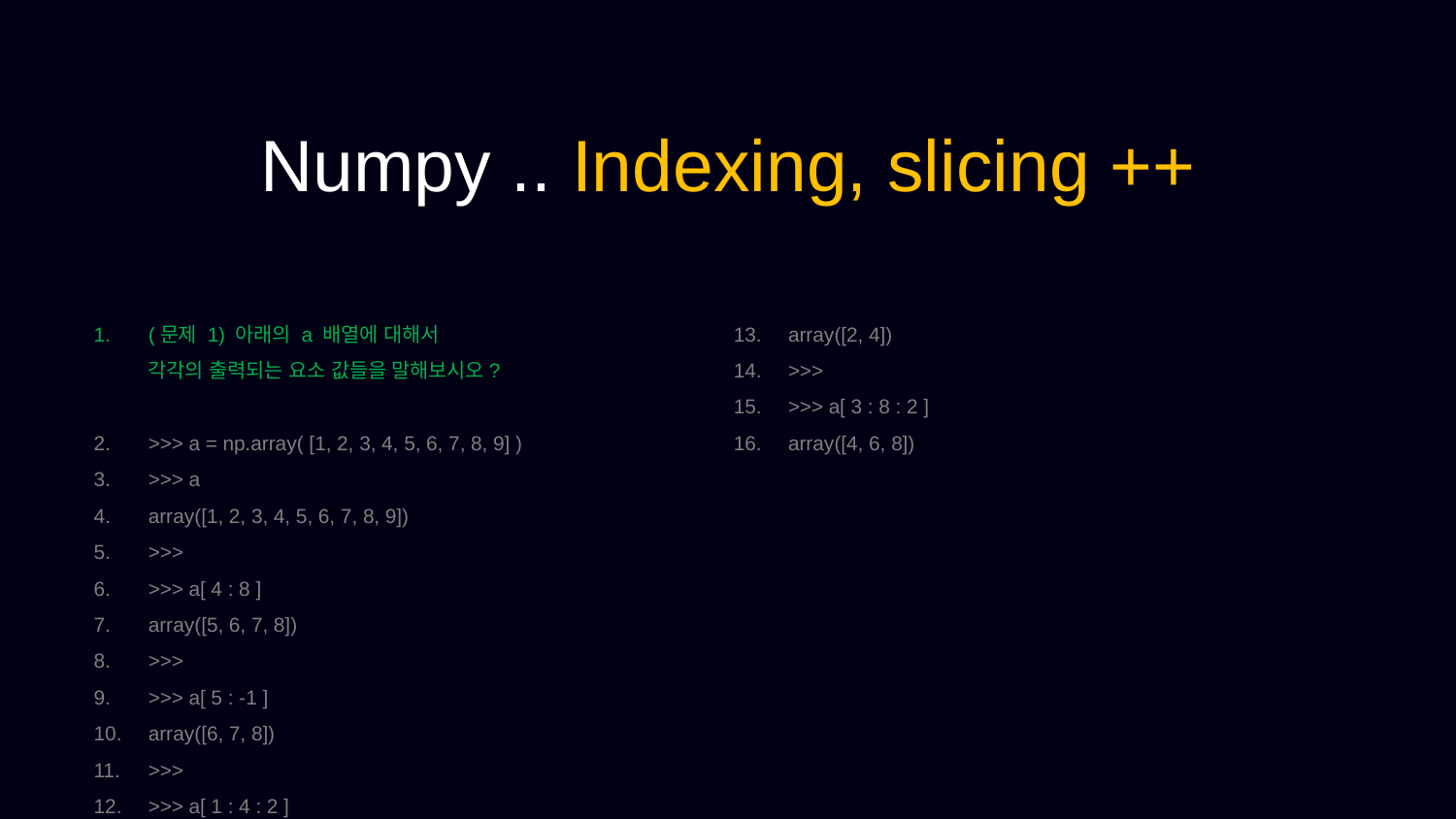

Numpy .. Indexing, slicing ++
(문제 1) 아래의 a 배열에 대해서
각각의 출력되는 요소 값들을 말해보시오?

>>> a = np.array( [1, 2, 3, 4, 5, 6, 7, 8, 9] )
>>> a
array([1, 2, 3, 4, 5, 6, 7, 8, 9])
>>>
>>> a[ 4 : 8 ]
array([5, 6, 7, 8])
>>>
>>> a[ 5 : -1 ]
array([6, 7, 8])
>>>
>>> a[ 1 : 4 : 2 ]
array([2, 4])
>>>
>>> a[ 3 : 8 : 2 ]
array([4, 6, 8])